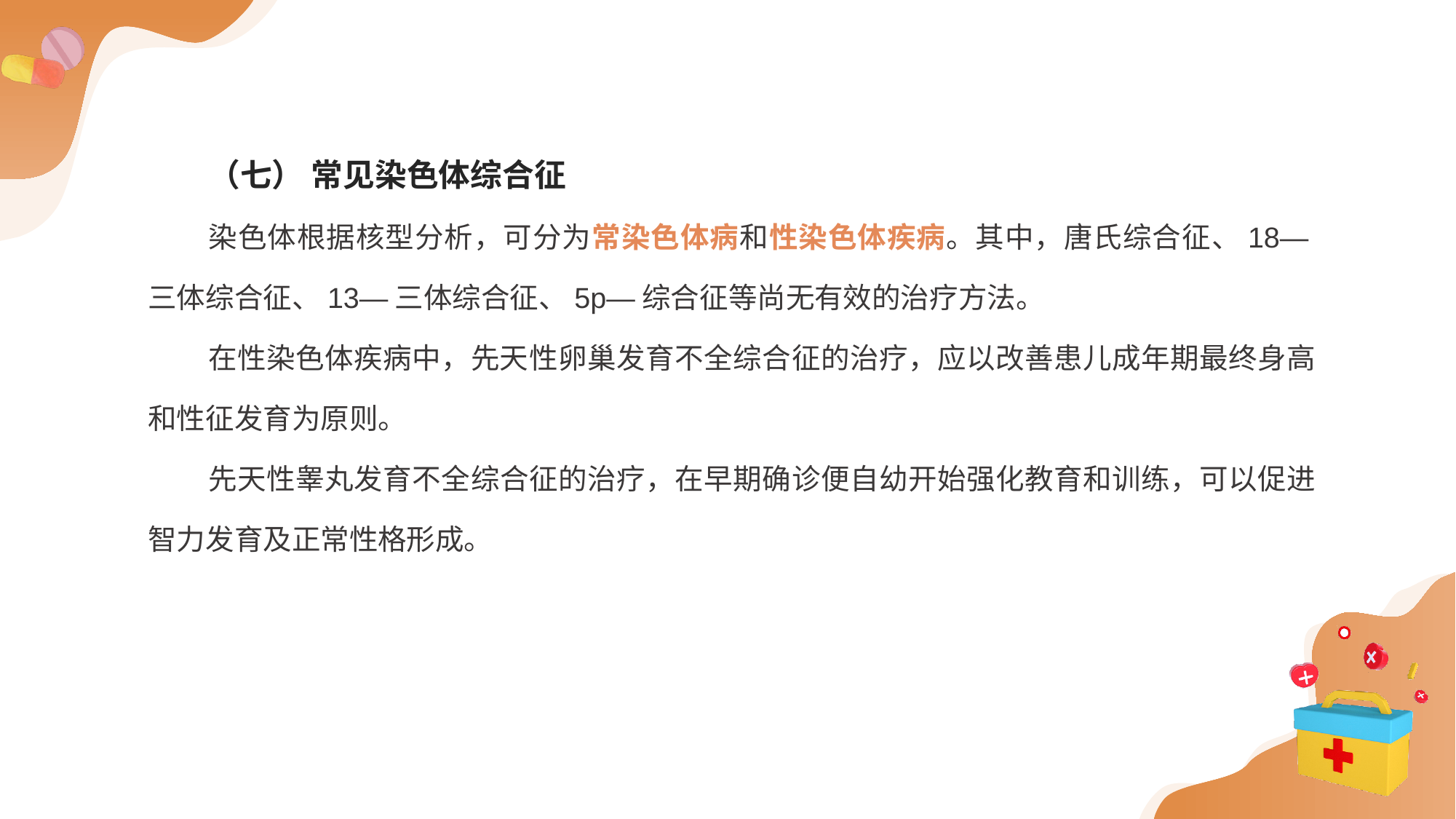

（七） 常见染色体综合征
染色体根据核型分析，可分为常染色体病和性染色体疾病。其中，唐氏综合征、18—三体综合征、13—三体综合征、5p—综合征等尚无有效的治疗方法。
在性染色体疾病中，先天性卵巢发育不全综合征的治疗，应以改善患儿成年期最终身高和性征发育为原则。
先天性睾丸发育不全综合征的治疗，在早期确诊便自幼开始强化教育和训练，可以促进智力发育及正常性格形成。